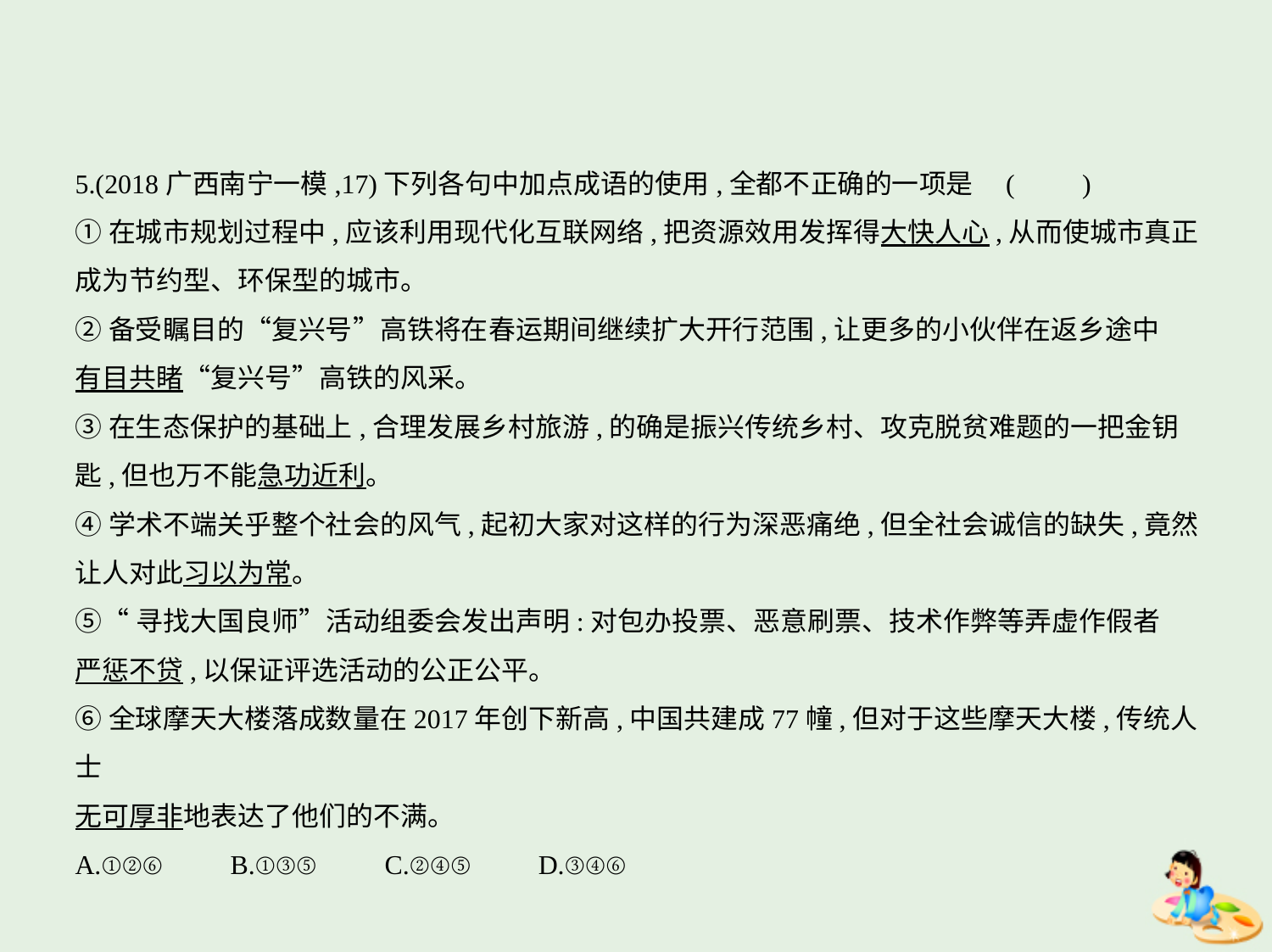

5.(2018广西南宁一模,17)下列各句中加点成语的使用,全都不正确的一项是 (　　)
①在城市规划过程中,应该利用现代化互联网络,把资源效用发挥得大快人心,从而使城市真正
成为节约型、环保型的城市。
②备受瞩目的“复兴号”高铁将在春运期间继续扩大开行范围,让更多的小伙伴在返乡途中
有目共睹“复兴号”高铁的风采。
③在生态保护的基础上,合理发展乡村旅游,的确是振兴传统乡村、攻克脱贫难题的一把金钥
匙,但也万不能急功近利。
④学术不端关乎整个社会的风气,起初大家对这样的行为深恶痛绝,但全社会诚信的缺失,竟然
让人对此习以为常。
⑤“寻找大国良师”活动组委会发出声明:对包办投票、恶意刷票、技术作弊等弄虚作假者
严惩不贷,以保证评选活动的公正公平。
⑥全球摩天大楼落成数量在2017年创下新高,中国共建成77幢,但对于这些摩天大楼,传统人士
无可厚非地表达了他们的不满。
A.①②⑥　　B.①③⑤          C.②④⑤　　D.③④⑥